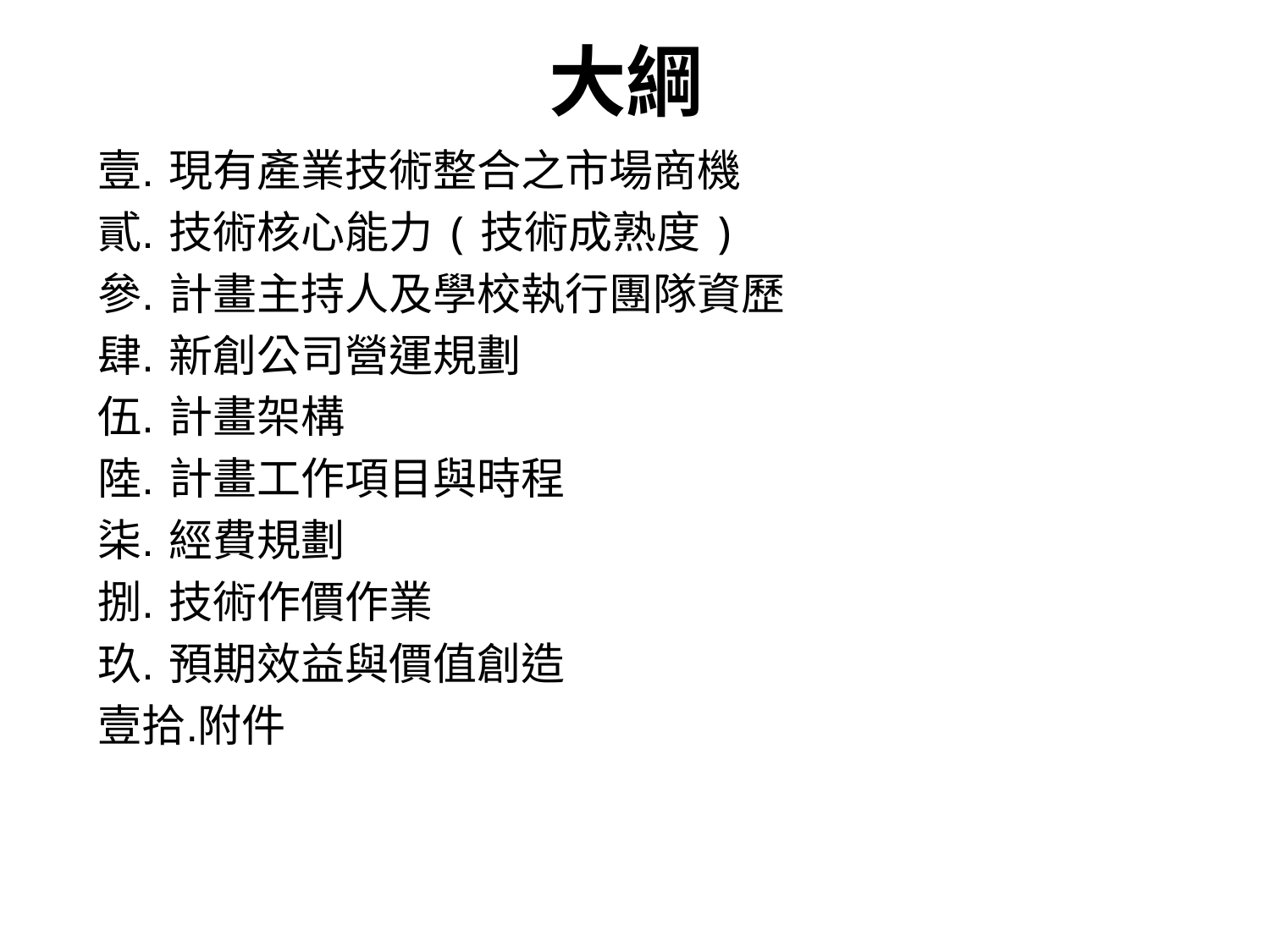

# 大綱
現有產業技術整合之市場商機
技術核心能力(技術成熟度)
計畫主持人及學校執行團隊資歷
新創公司營運規劃
計畫架構
計畫工作項目與時程
經費規劃
技術作價作業
預期效益與價值創造
附件